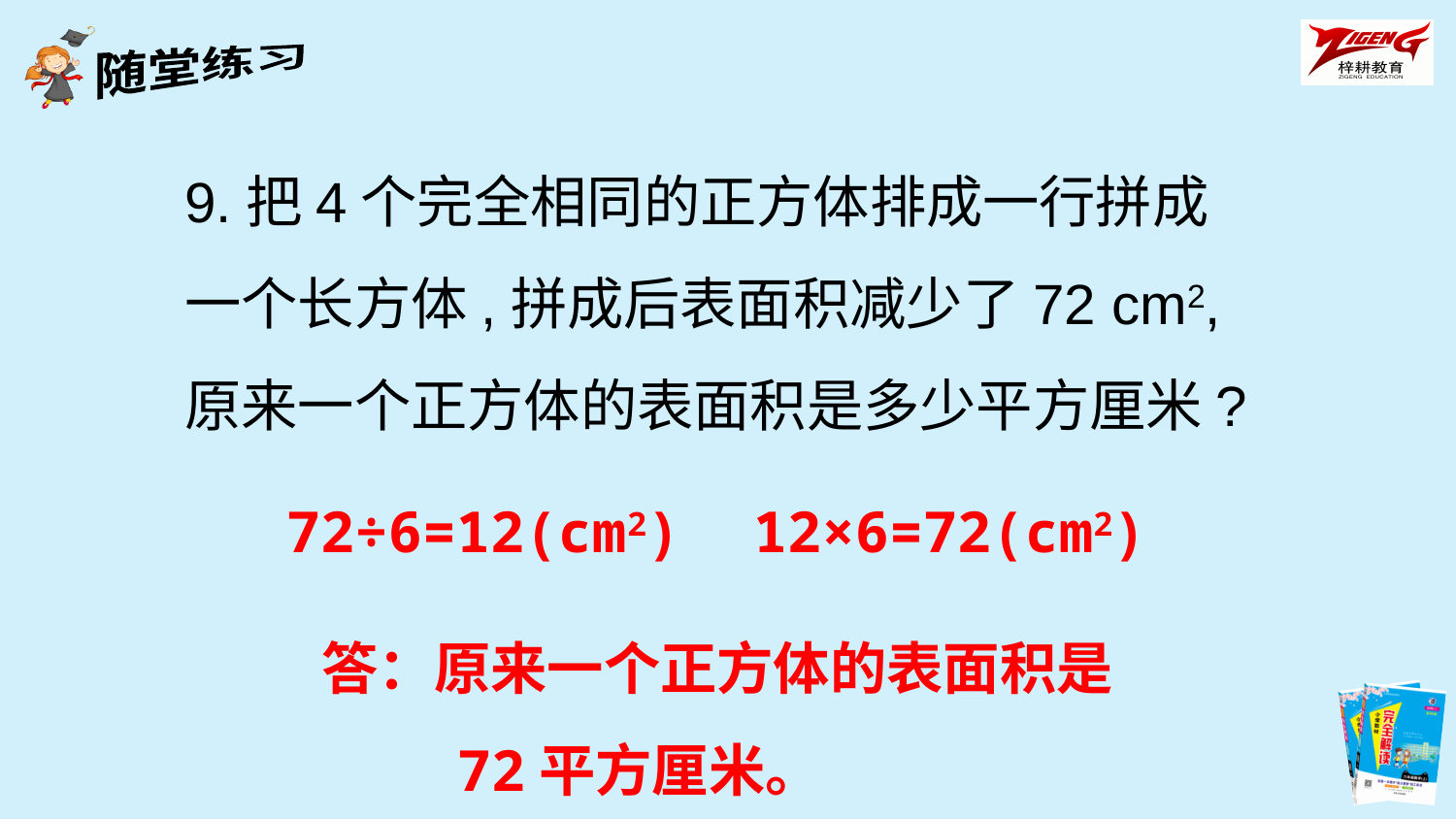

9.把4个完全相同的正方体排成一行拼成一个长方体,拼成后表面积减少了72 cm2,原来一个正方体的表面积是多少平方厘米?
72÷6=12(cm2)
12×6=72(cm2)
答：原来一个正方体的表面积是
    72平方厘米。